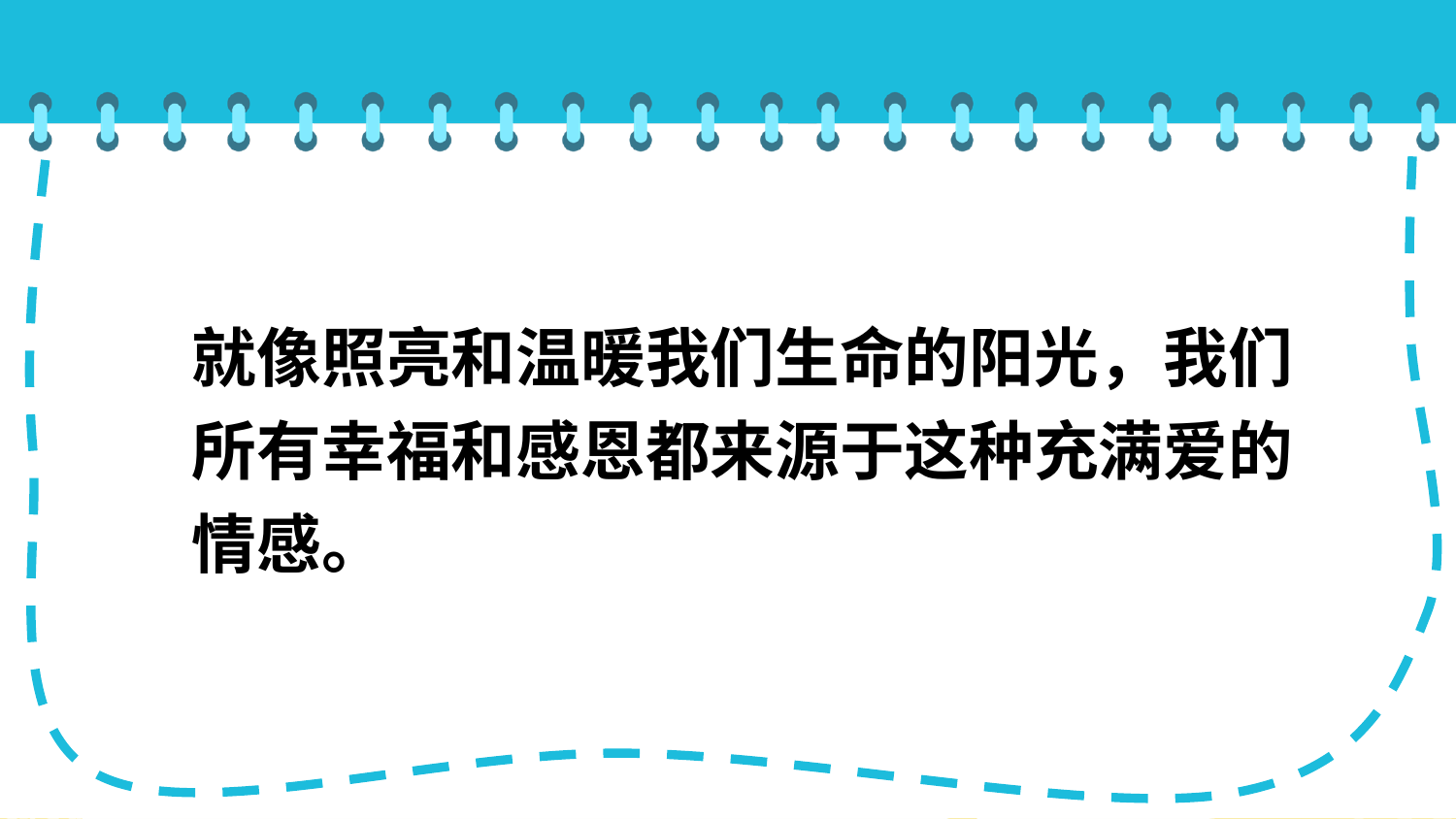

就像照亮和温暖我们生命的阳光，我们所有幸福和感恩都来源于这种充满爱的情感。